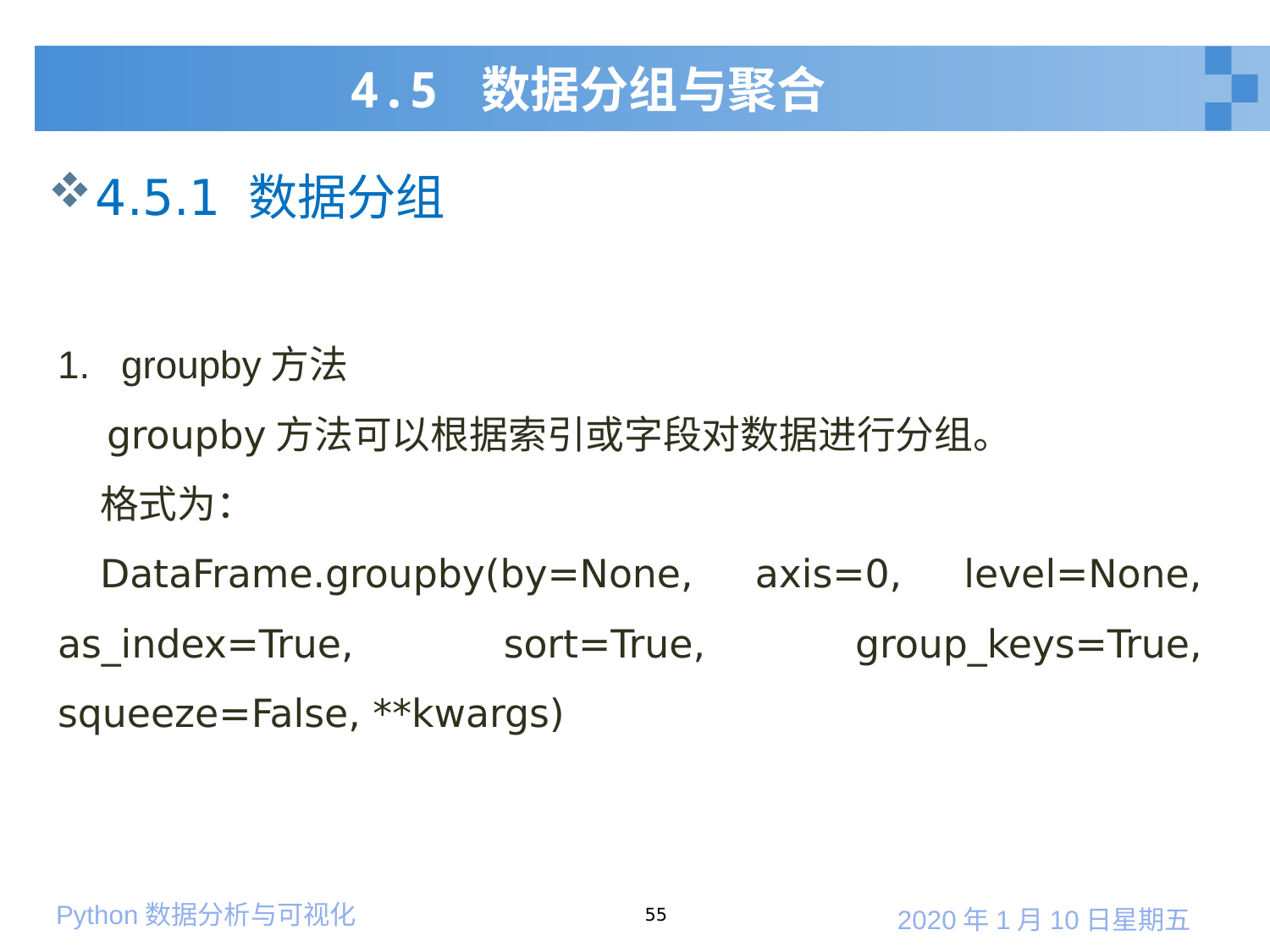

#
4.5 数据分组与聚合
4.5.1 数据分组
groupby方法
    groupby方法可以根据索引或字段对数据进行分组。
格式为：
DataFrame.groupby(by=None, axis=0, level=None, as_index=True, sort=True, group_keys=True, squeeze=False, **kwargs)
55
2020年1月10日星期五